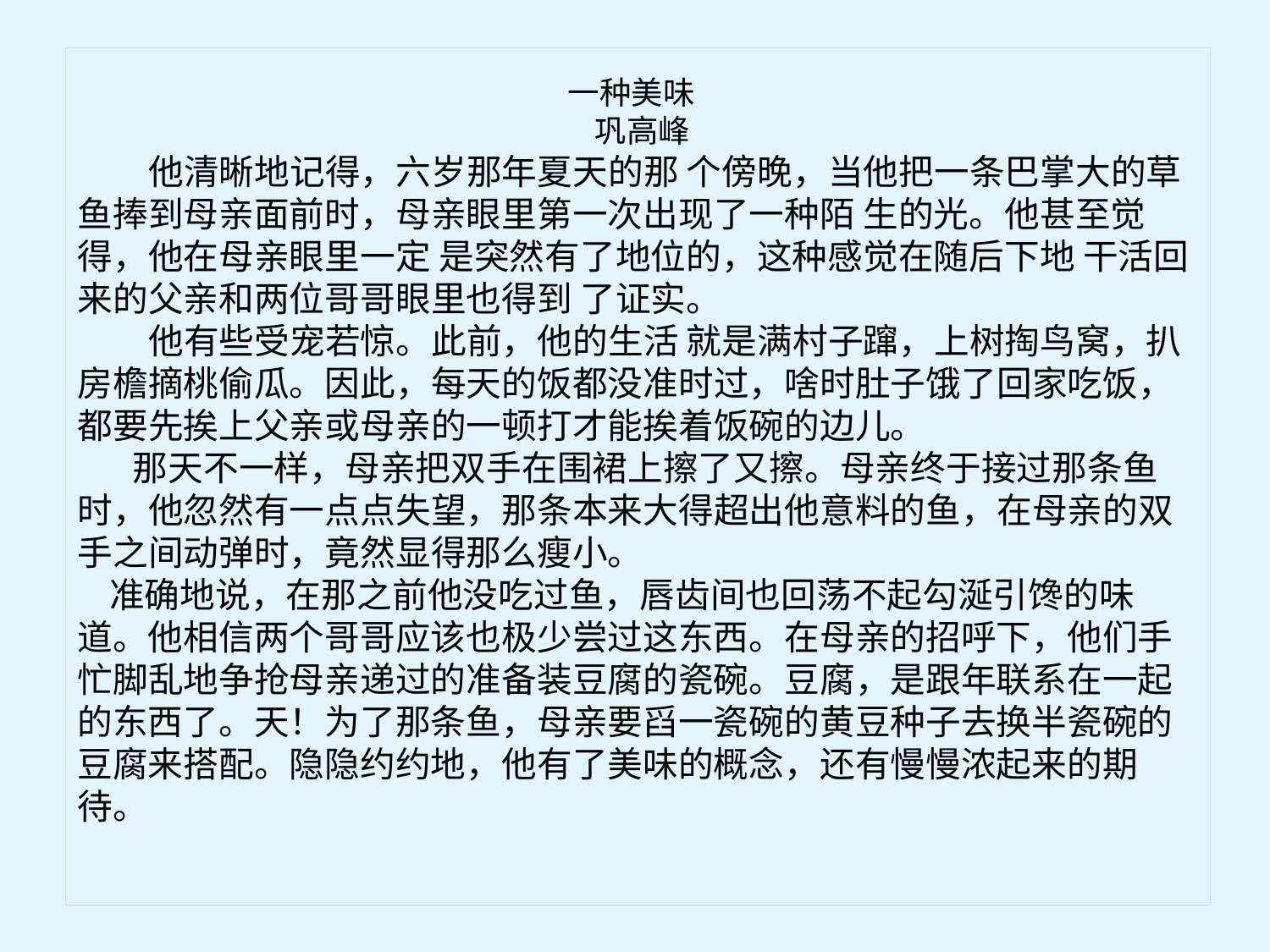

一种美味
 巩高峰
        他清晰地记得，六岁那年夏天的那 个傍晚，当他把一条巴掌大的草鱼捧到母亲面前时，母亲眼里第一次出现了一种陌 生的光。他甚至觉得，他在母亲眼里一定 是突然有了地位的，这种感觉在随后下地 干活回来的父亲和两位哥哥眼里也得到 了证实。
        他有些受宠若惊。此前，他的生活 就是满村子蹿，上树掏鸟窝，扒房檐摘桃偷瓜。因此，每天的饭都没准时过，啥时肚子饿了回家吃饭，都要先挨上父亲或母亲的一顿打才能挨着饭碗的边儿。
      那天不一样，母亲把双手在围裙上擦了又擦。母亲终于接过那条鱼时，他忽然有一点点失望，那条本来大得超出他意料的鱼，在母亲的双手之间动弹时，竟然显得那么瘦小。
   准确地说，在那之前他没吃过鱼，唇齿间也回荡不起勾涎引馋的味道。他相信两个哥哥应该也极少尝过这东西。在母亲的招呼下，他们手忙脚乱地争抢母亲递过的准备装豆腐的瓷碗。豆腐，是跟年联系在一起的东西了。天！为了那条鱼，母亲要舀一瓷碗的黄豆种子去换半瓷碗的豆腐来搭配。隐隐约约地，他有了美味的概念，还有慢慢浓起来的期待。